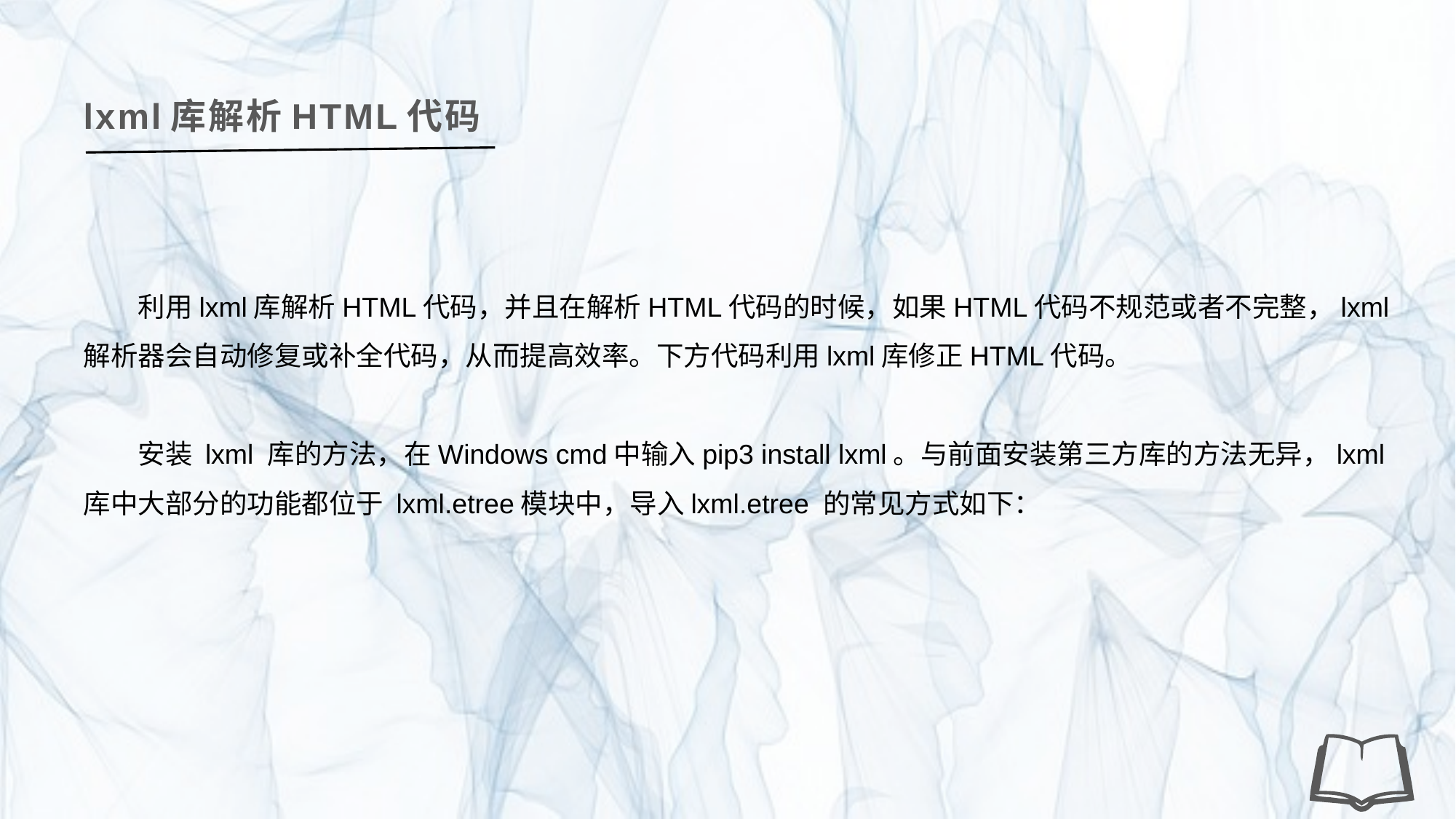

lxml库解析HTML代码
利用lxml库解析HTML代码，并且在解析HTML代码的时候，如果HTML代码不规范或者不完整，lxml解析器会自动修复或补全代码，从而提高效率。下方代码利用lxml库修正HTML代码。

安装 lxml 库的方法，在Windows cmd中输入pip3 install lxml。与前面安装第三方库的方法无异，lxml库中大部分的功能都位于 lxml.etree模块中，导入lxml.etree 的常见方式如下：

34